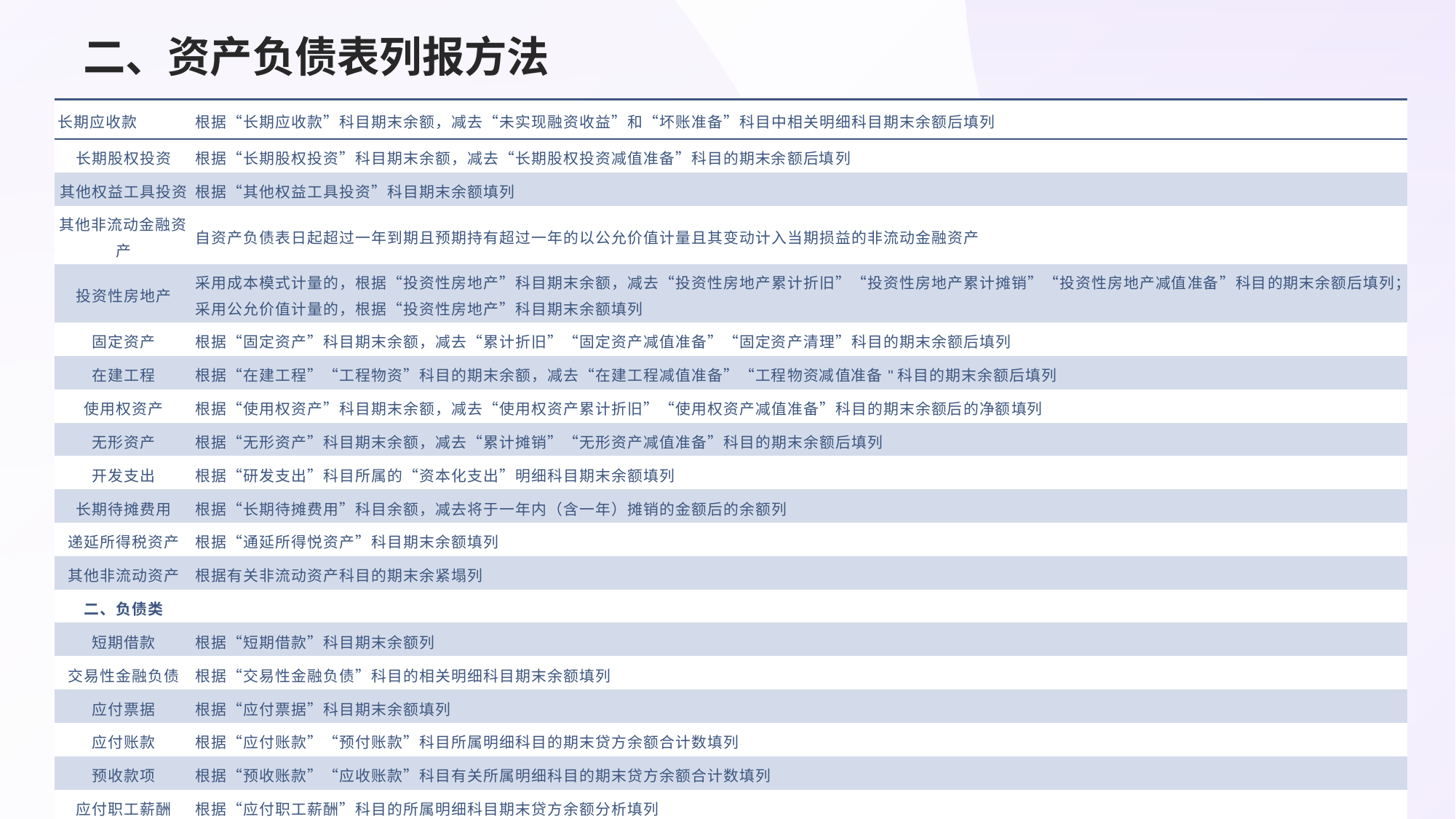

# 二、资产负债表列报方法
| 长期应收款 | 根据“长期应收款”科目期末余额，减去“未实现融资收益”和“坏账准备”科目中相关明细科目期末余额后填列 |
| --- | --- |
| 长期股权投资 | 根据“长期股权投资”科目期末余额，减去“长期股权投资减值准备”科目的期末余额后填列 |
| 其他权益工具投资 | 根据“其他权益工具投资”科目期末余额填列 |
| 其他非流动金融资产 | 自资产负债表日起超过一年到期且预期持有超过一年的以公允价值计量且其变动计入当期损益的非流动金融资产 |
| 投资性房地产 | 采用成本模式计量的，根据“投资性房地产”科目期末余额，减去“投资性房地产累计折旧”“投资性房地产累计摊销”“投资性房地产减值准备”科目的期末余额后填列；采用公允价值计量的，根据“投资性房地产”科目期末余额填列 |
| 固定资产 | 根据“固定资产”科目期末余额，减去“累计折旧”“固定资产减值准备”“固定资产清理”科目的期末余额后填列 |
| 在建工程 | 根据“在建工程”“工程物资”科目的期末余额，减去“在建工程减值准备”“工程物资减值准备"科目的期末余额后填列 |
| 使用权资产 | 根据“使用权资产”科目期末余额，减去“使用权资产累计折旧”“使用权资产减值准备”科目的期末余额后的净额填列 |
| 无形资产 | 根据“无形资产”科目期末余额，减去“累计摊销”“无形资产减值准备”科目的期末余额后填列 |
| 开发支出 | 根据“研发支出”科目所属的“资本化支出”明细科目期末余额填列 |
| 长期待摊费用 | 根据“长期待摊费用”科目余额，减去将于一年内（含一年）摊销的金额后的余额列 |
| 递延所得税资产 | 根据“通延所得悦资产”科目期末余额填列 |
| 其他非流动资产 | 根据有关非流动资产科目的期末余紧塌列 |
| 二、负债类 |  |
| 短期借款 | 根据“短期借款”科目期末余额列 |
| 交易性金融负债 | 根据“交易性金融负债”科目的相关明细科目期末余额填列 |
| 应付票据 | 根据“应付票据”科目期末余额填列 |
| 应付账款 | 根据“应付账款”“预付账款”科目所属明细科目的期末贷方余额合计数填列 |
| 预收款项 | 根据“预收账款”“应收账款”科目有关所属明细科目的期末贷方余额合计数填列 |
| 应付职工薪酬 | 根据“应付职工薪酬”科目的所属明细科目期末贷方余额分析填列 |